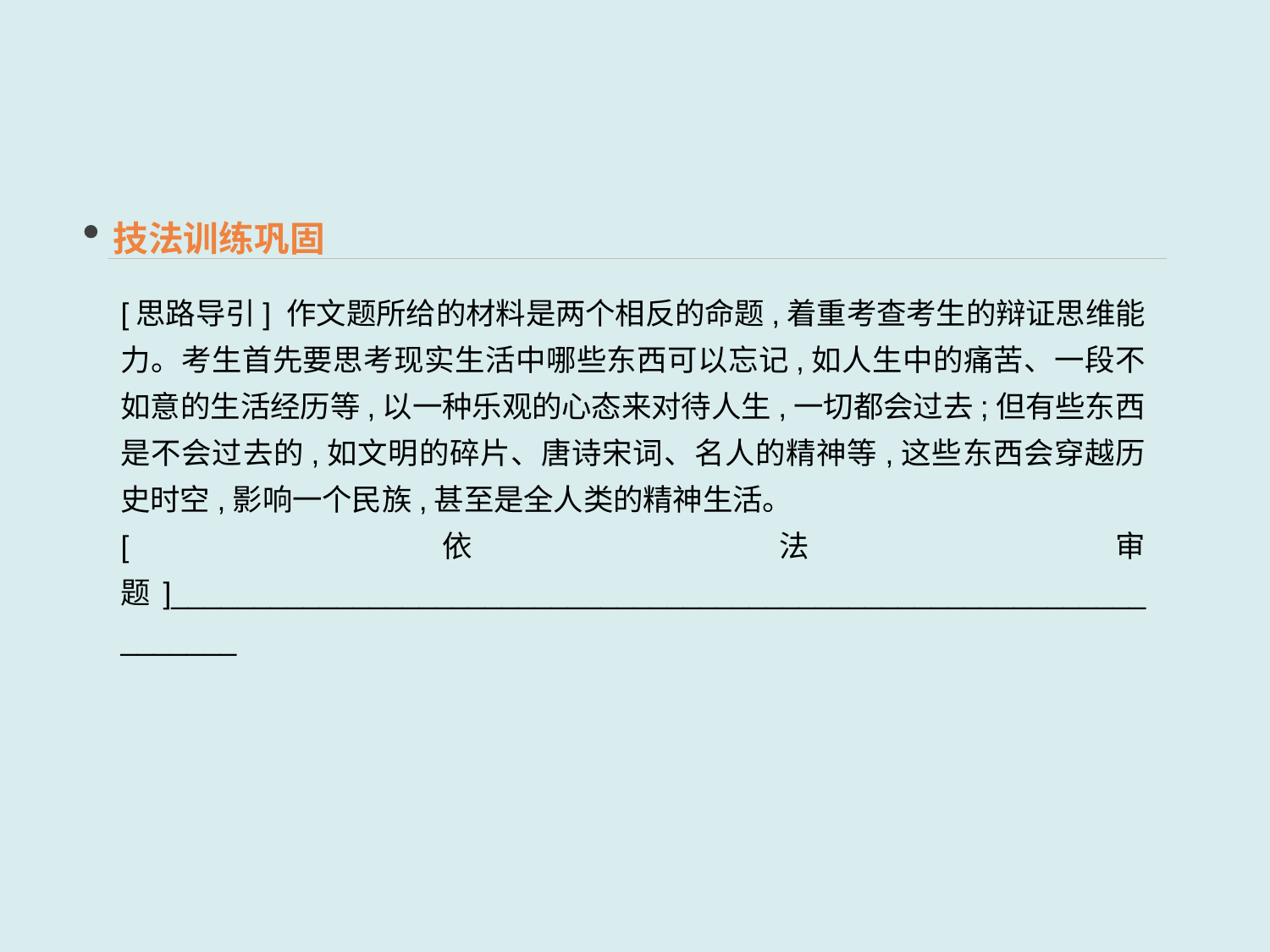

技法训练巩固

[思路导引] 作文题所给的材料是两个相反的命题,着重考查考生的辩证思维能力。考生首先要思考现实生活中哪些东西可以忘记,如人生中的痛苦、一段不如意的生活经历等,以一种乐观的心态来对待人生,一切都会过去;但有些东西是不会过去的,如文明的碎片、唐诗宋词、名人的精神等,这些东西会穿越历史时空,影响一个民族,甚至是全人类的精神生活。
[依法审题]__________________________________________________________________